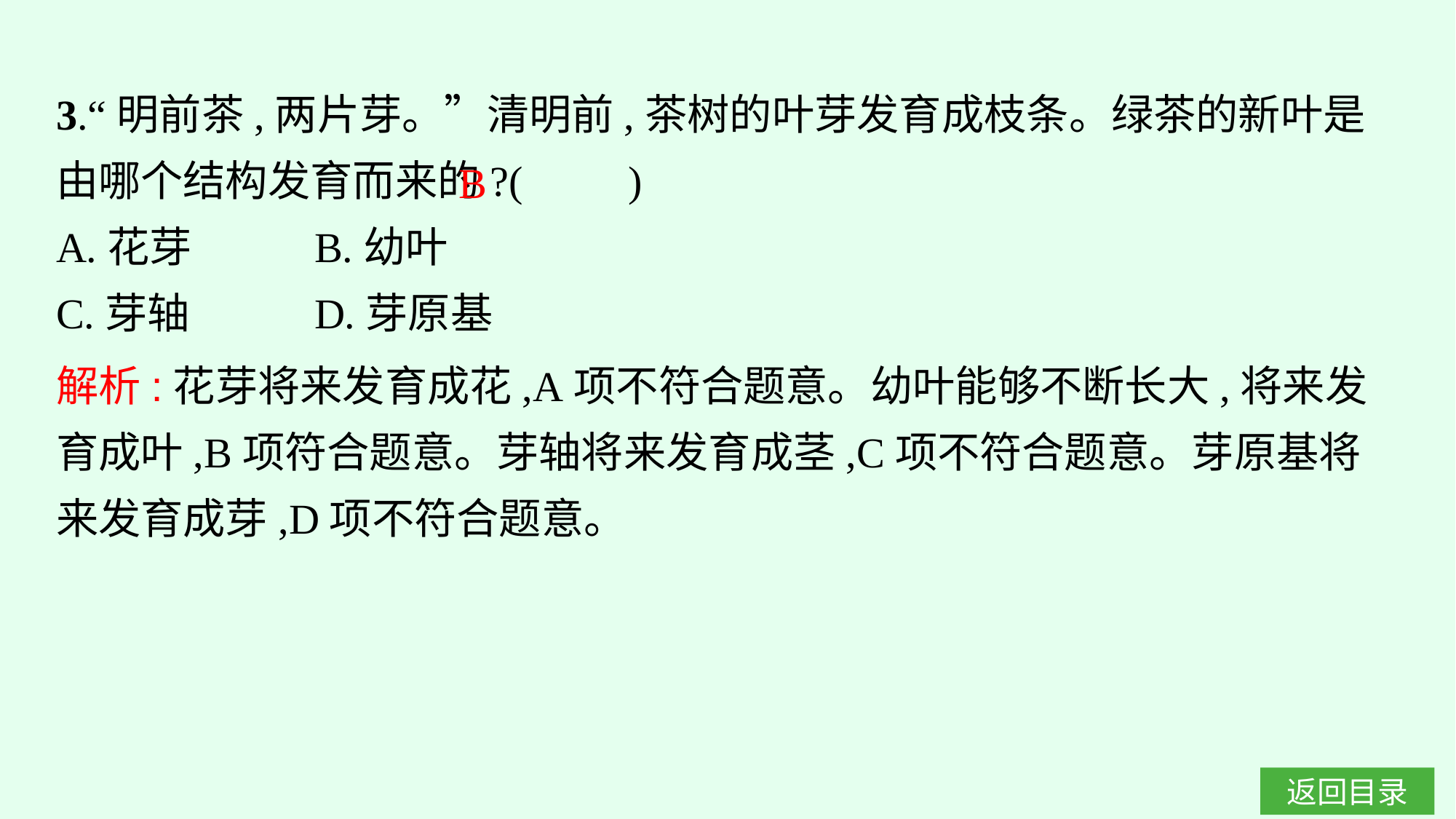

3.“明前茶,两片芽。”清明前,茶树的叶芽发育成枝条。绿茶的新叶是由哪个结构发育而来的?(　　)
A.花芽		B.幼叶
C.芽轴		D.芽原基
B
解析:花芽将来发育成花,A项不符合题意。幼叶能够不断长大,将来发育成叶,B项符合题意。芽轴将来发育成茎,C项不符合题意。芽原基将来发育成芽,D项不符合题意。